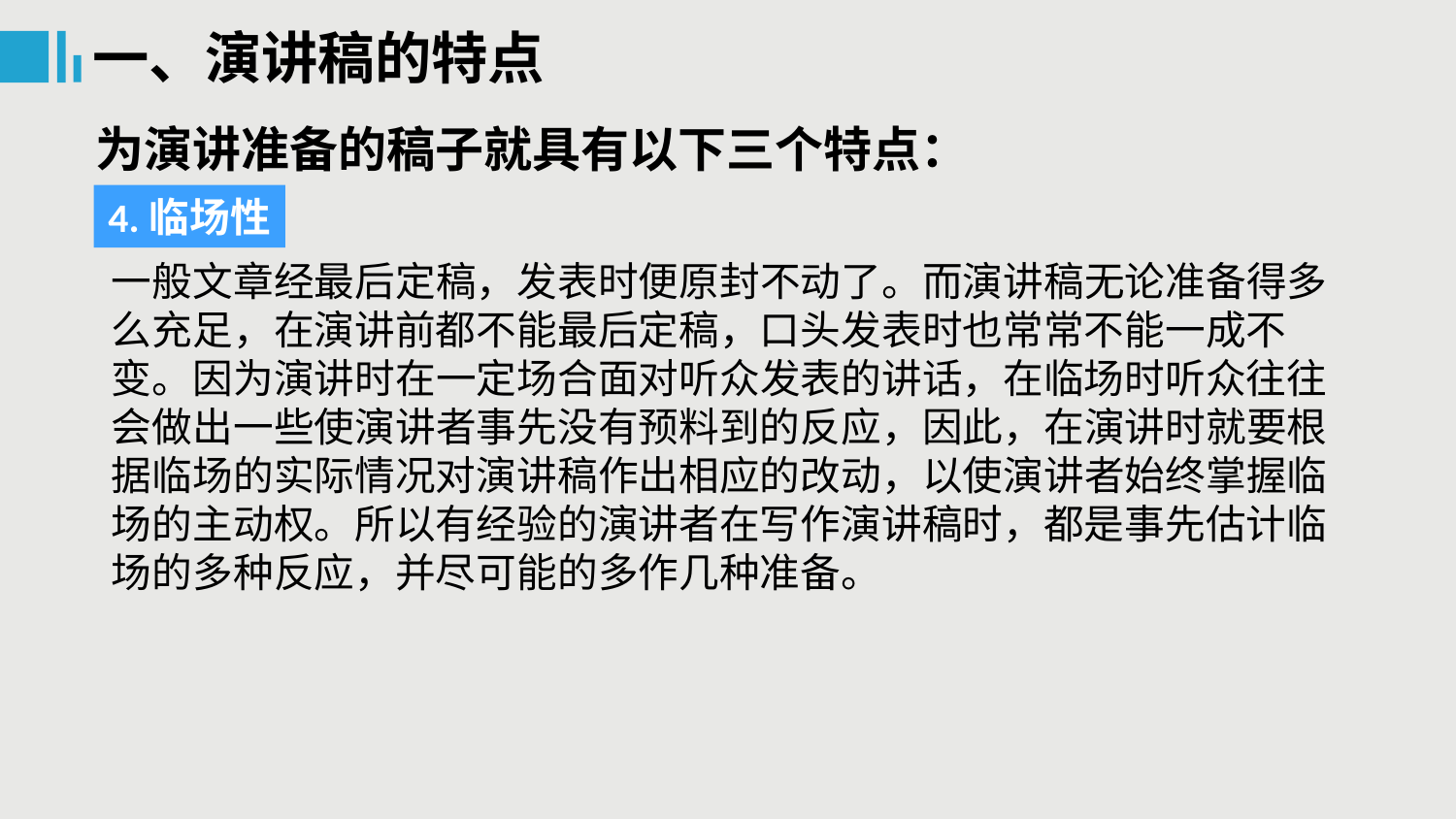

一、演讲稿的特点

为演讲准备的稿子就具有以下三个特点：
4.临场性
一般文章经最后定稿，发表时便原封不动了。而演讲稿无论准备得多么充足，在演讲前都不能最后定稿，口头发表时也常常不能一成不变。因为演讲时在一定场合面对听众发表的讲话，在临场时听众往往会做出一些使演讲者事先没有预料到的反应，因此，在演讲时就要根据临场的实际情况对演讲稿作出相应的改动，以使演讲者始终掌握临场的主动权。所以有经验的演讲者在写作演讲稿时，都是事先估计临场的多种反应，并尽可能的多作几种准备。